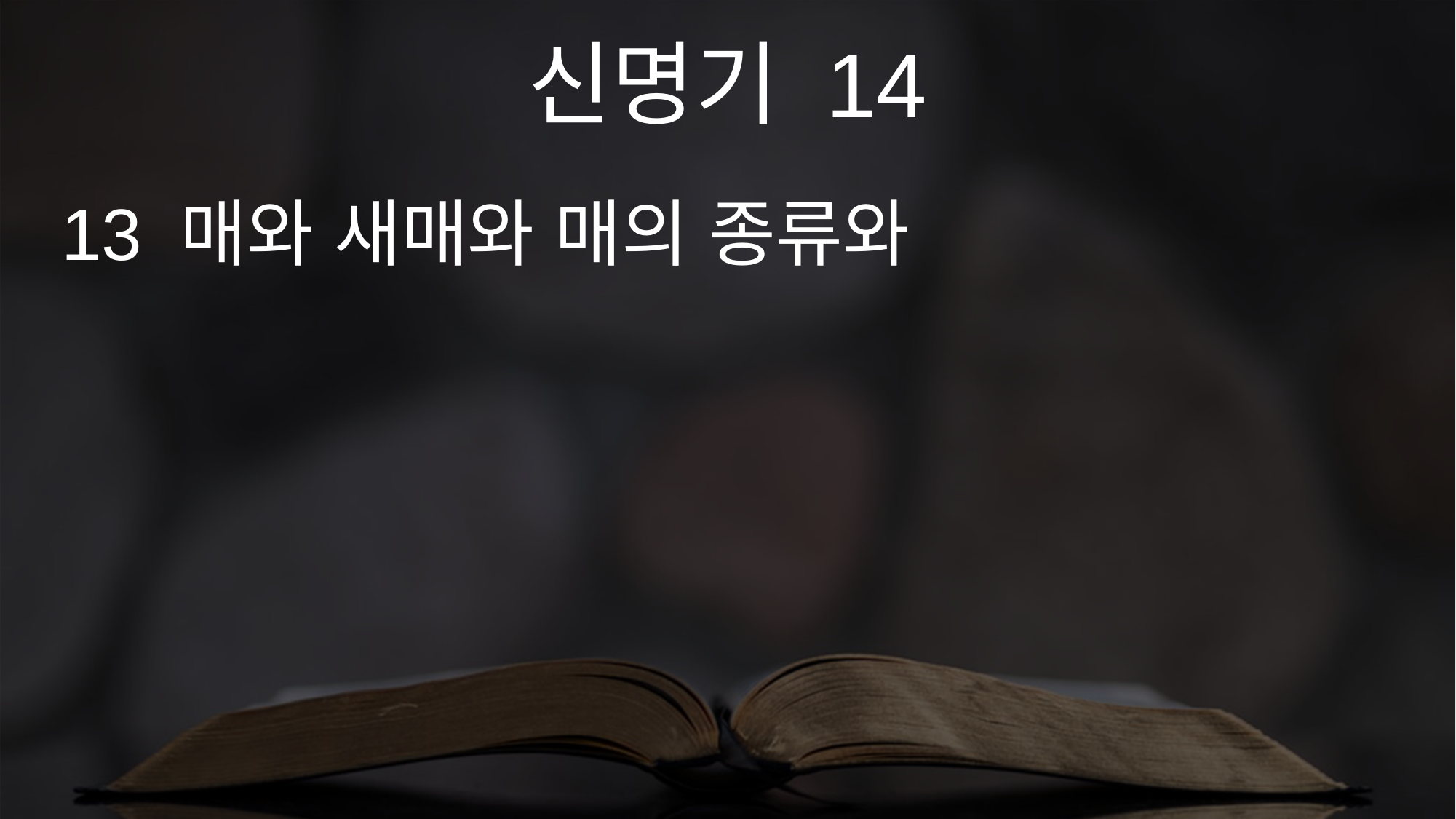

신명기 14
13 매와 새매와 매의 종류와